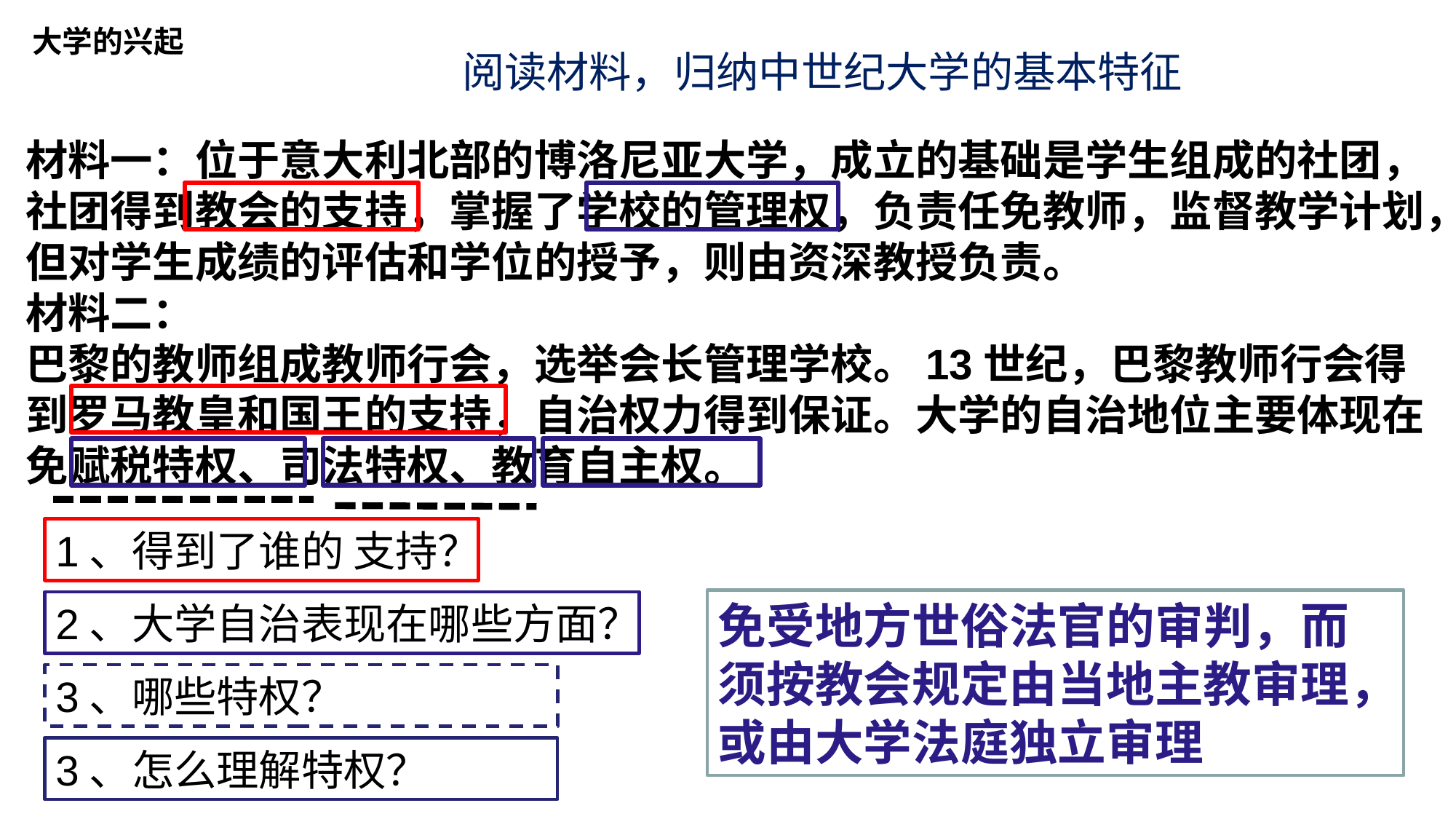

大学的兴起
阅读材料，归纳中世纪大学的基本特征
材料一：位于意大利北部的博洛尼亚大学，成立的基础是学生组成的社团，社团得到教会的支持，掌握了学校的管理权，负责任免教师，监督教学计划，但对学生成绩的评估和学位的授予，则由资深教授负责。
材料二：
巴黎的教师组成教师行会，选举会长管理学校。13世纪，巴黎教师行会得到罗马教皇和国王的支持，自治权力得到保证。大学的自治地位主要体现在免赋税特权、司法特权、教育自主权。

1、得到了谁的 支持？
免受地方世俗法官的审判，而须按教会规定由当地主教审理，或由大学法庭独立审理
2、大学自治表现在哪些方面？
3、哪些特权？
3、怎么理解特权？